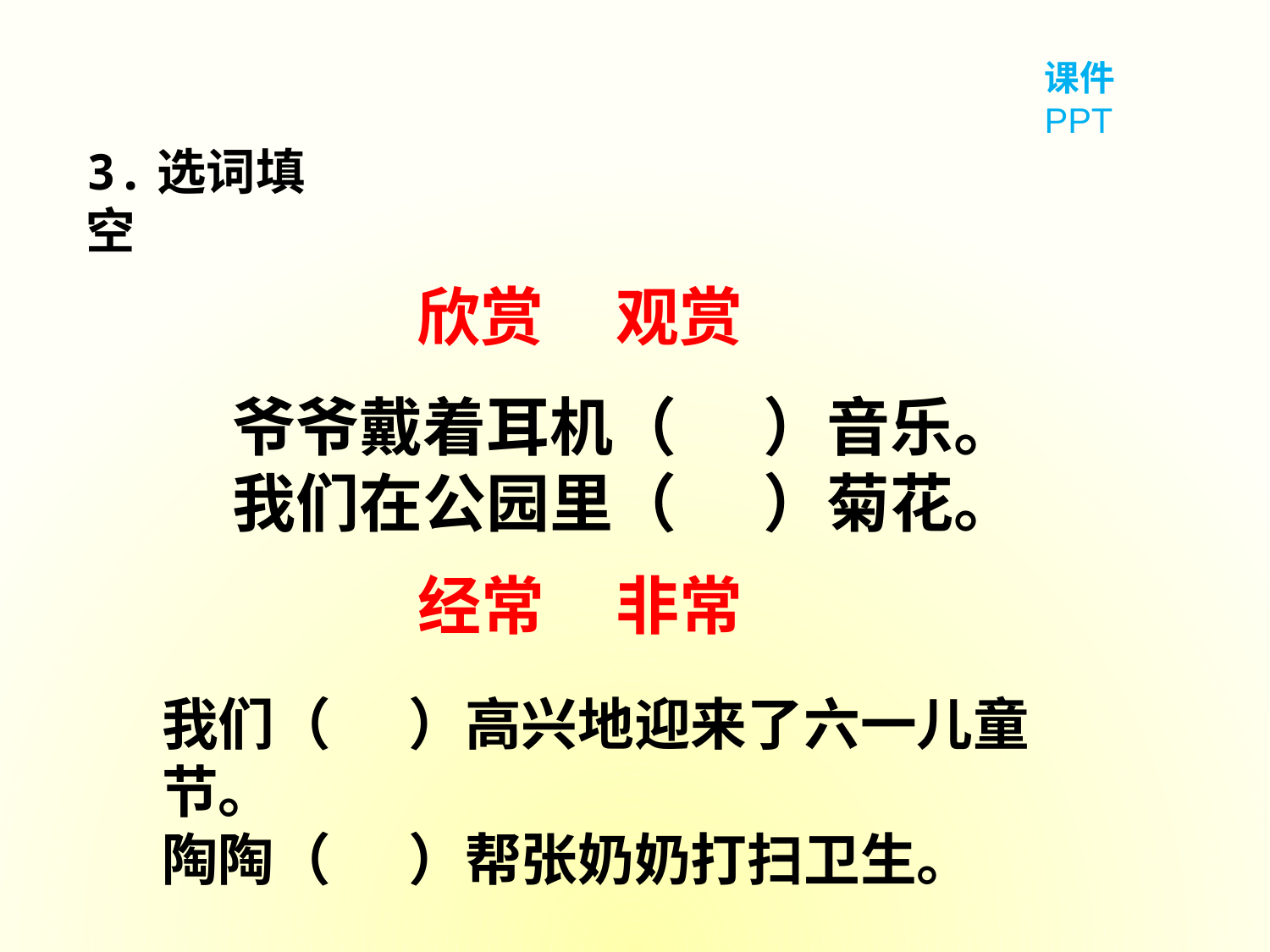

课件PPT
3.选词填空
欣赏     观赏
爷爷戴着耳机（      ）音乐。
我们在公园里（      ）菊花。
经常     非常
我们（      ）高兴地迎来了六一儿童节。
陶陶（      ）帮张奶奶打扫卫生。